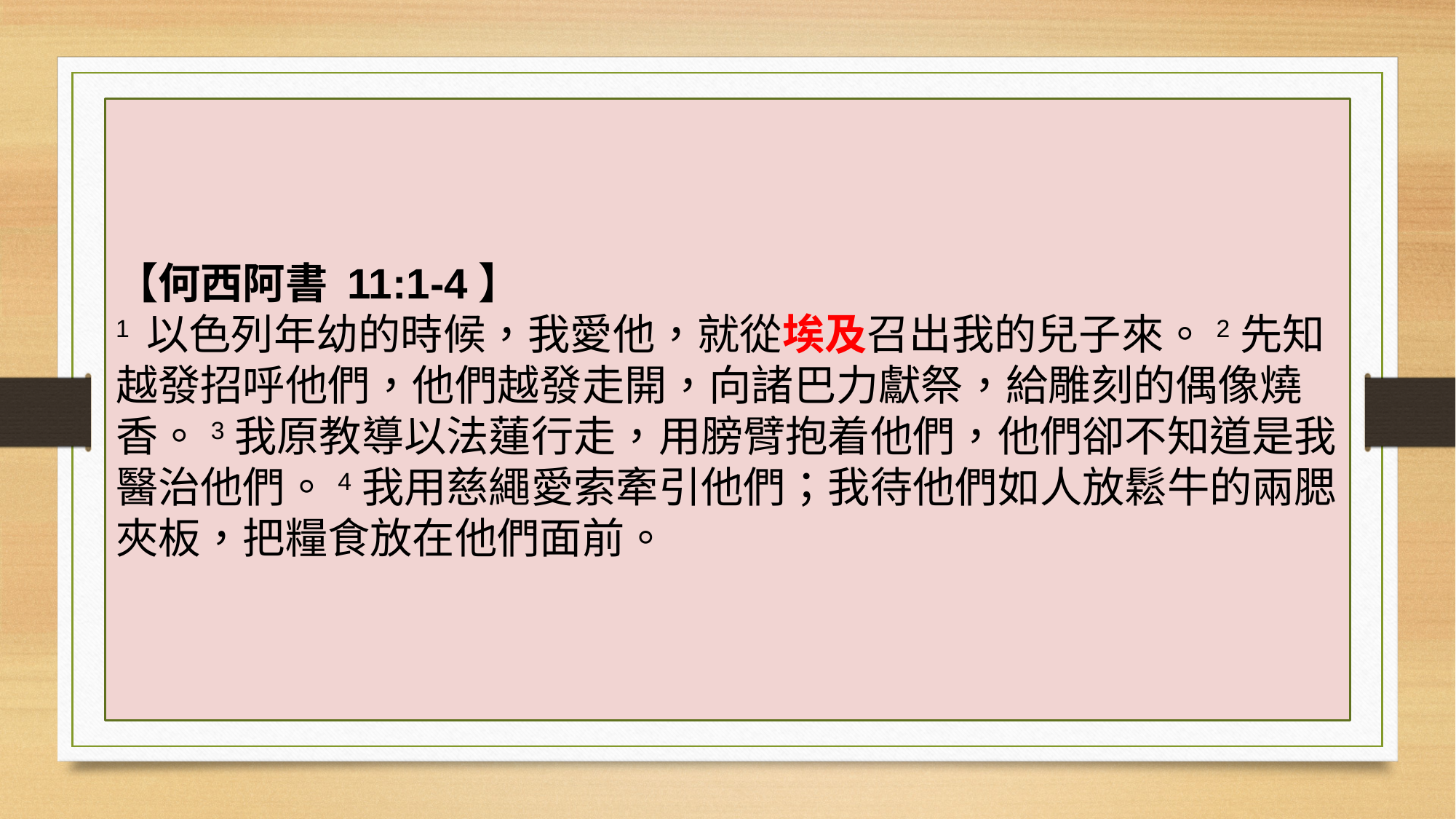

【何西阿書 11:1-4】
1 以色列年幼的時候，我愛他，就從埃及召出我的兒子來。2先知越發招呼他們，他們越發走開，向諸巴力獻祭，給雕刻的偶像燒香。3我原教導以法蓮行走，用膀臂抱着他們，他們卻不知道是我醫治他們。4我用慈繩愛索牽引他們；我待他們如人放鬆牛的兩腮夾板，把糧食放在他們面前。
#